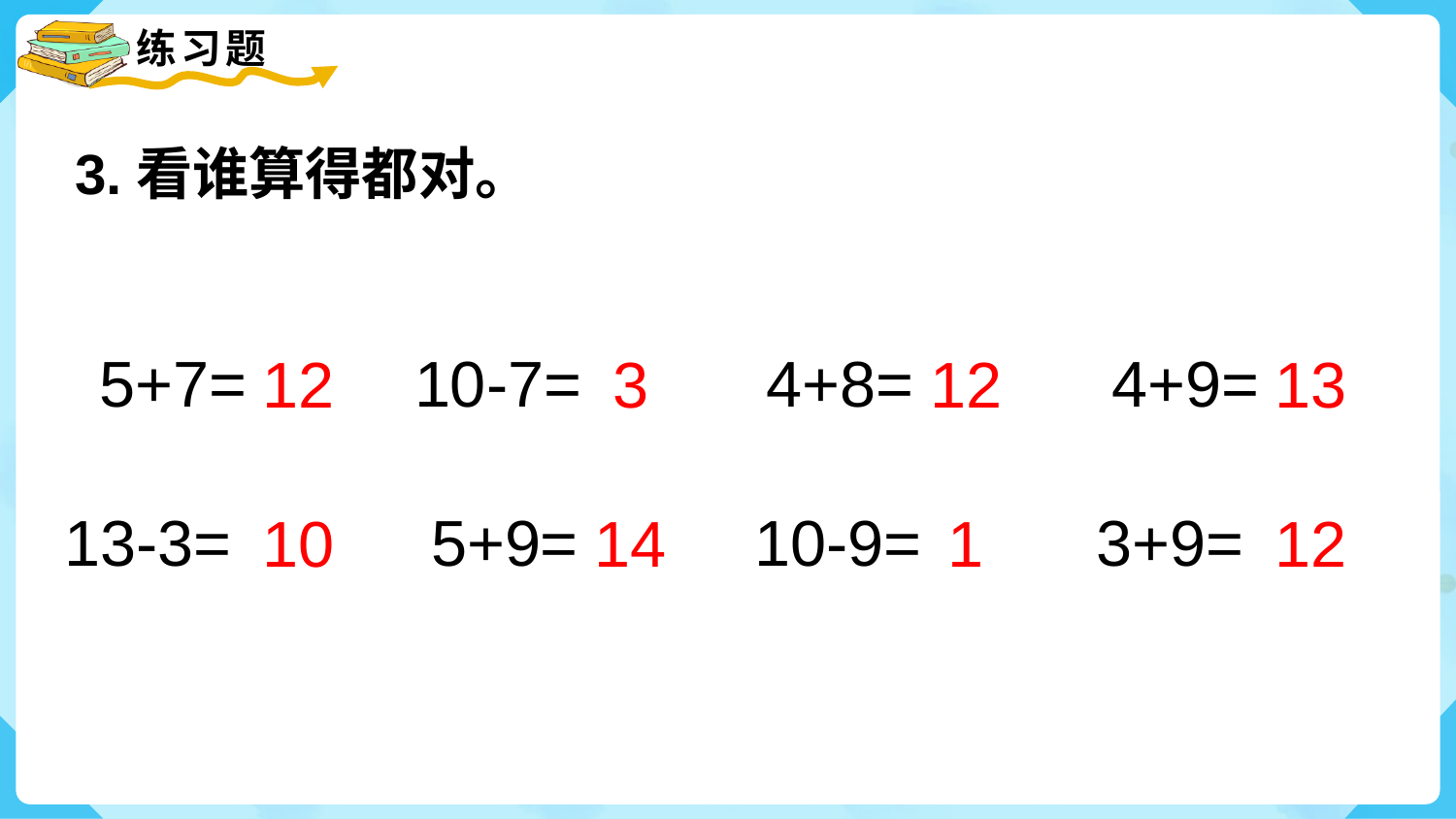

3.看谁算得都对。
5+7=
10-7=
4+8=
4+9=
12
3
12
13
13-3=
5+9=
10-9=
3+9=
10
14
1
12